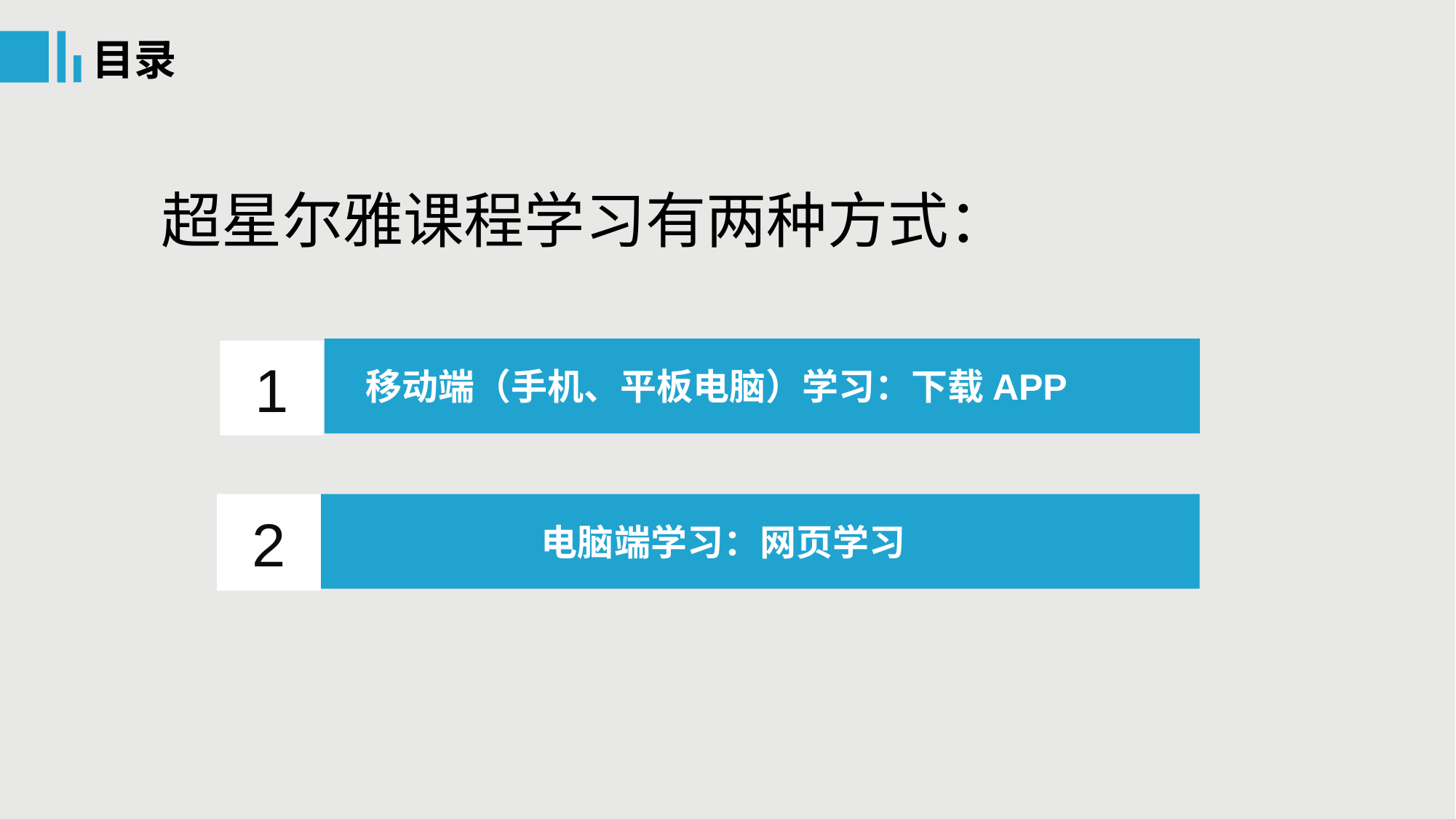

目录

超星尔雅课程学习有两种方式：

1
移动端（手机、平板电脑）学习：下载APP
2

电脑端学习：网页学习